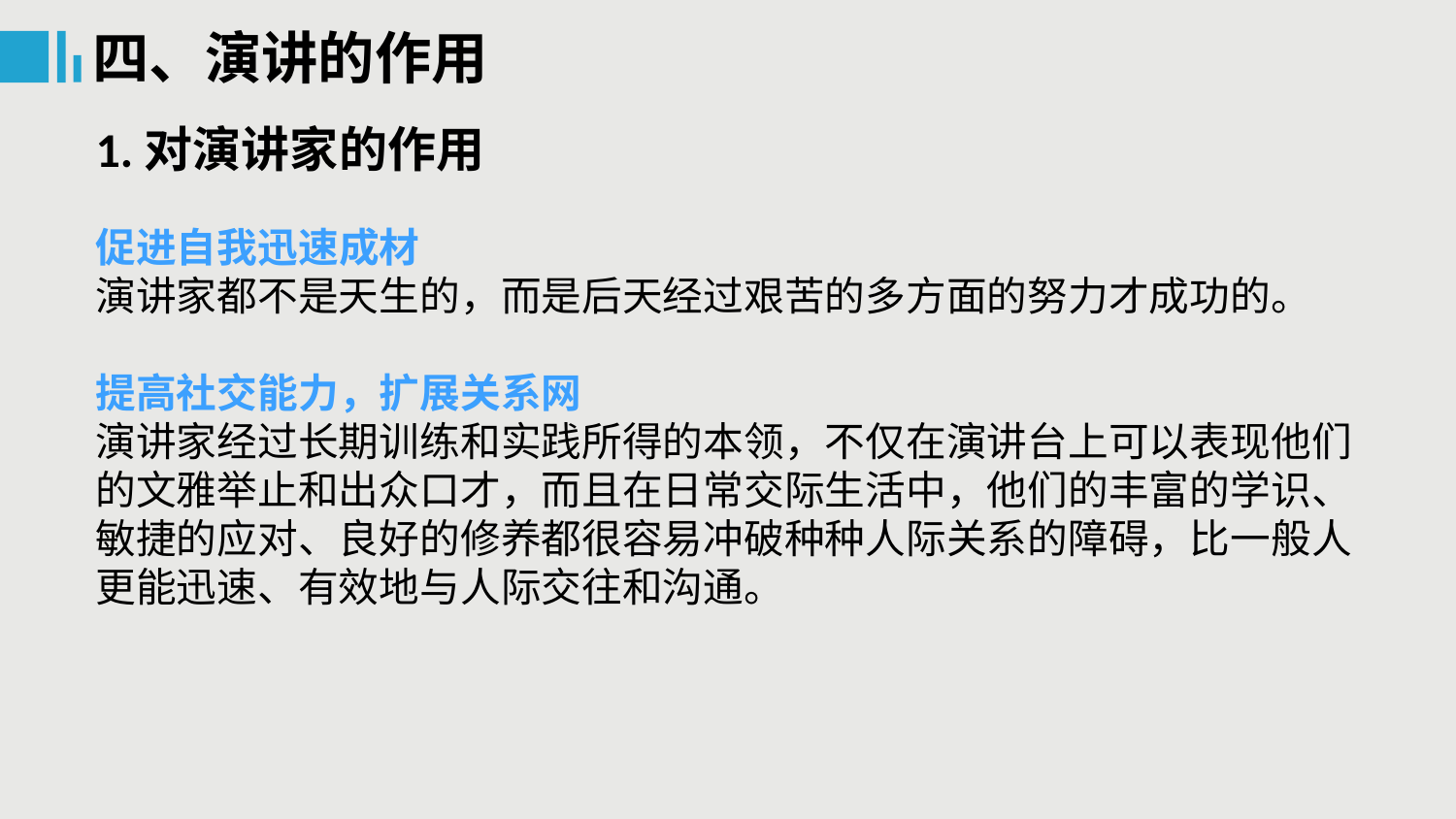

四、演讲的作用

1.对演讲家的作用
促进自我迅速成材
演讲家都不是天生的，而是后天经过艰苦的多方面的努力才成功的。

提高社交能力，扩展关系网
演讲家经过长期训练和实践所得的本领，不仅在演讲台上可以表现他们的文雅举止和出众口才，而且在日常交际生活中，他们的丰富的学识、敏捷的应对、良好的修养都很容易冲破种种人际关系的障碍，比一般人更能迅速、有效地与人际交往和沟通。